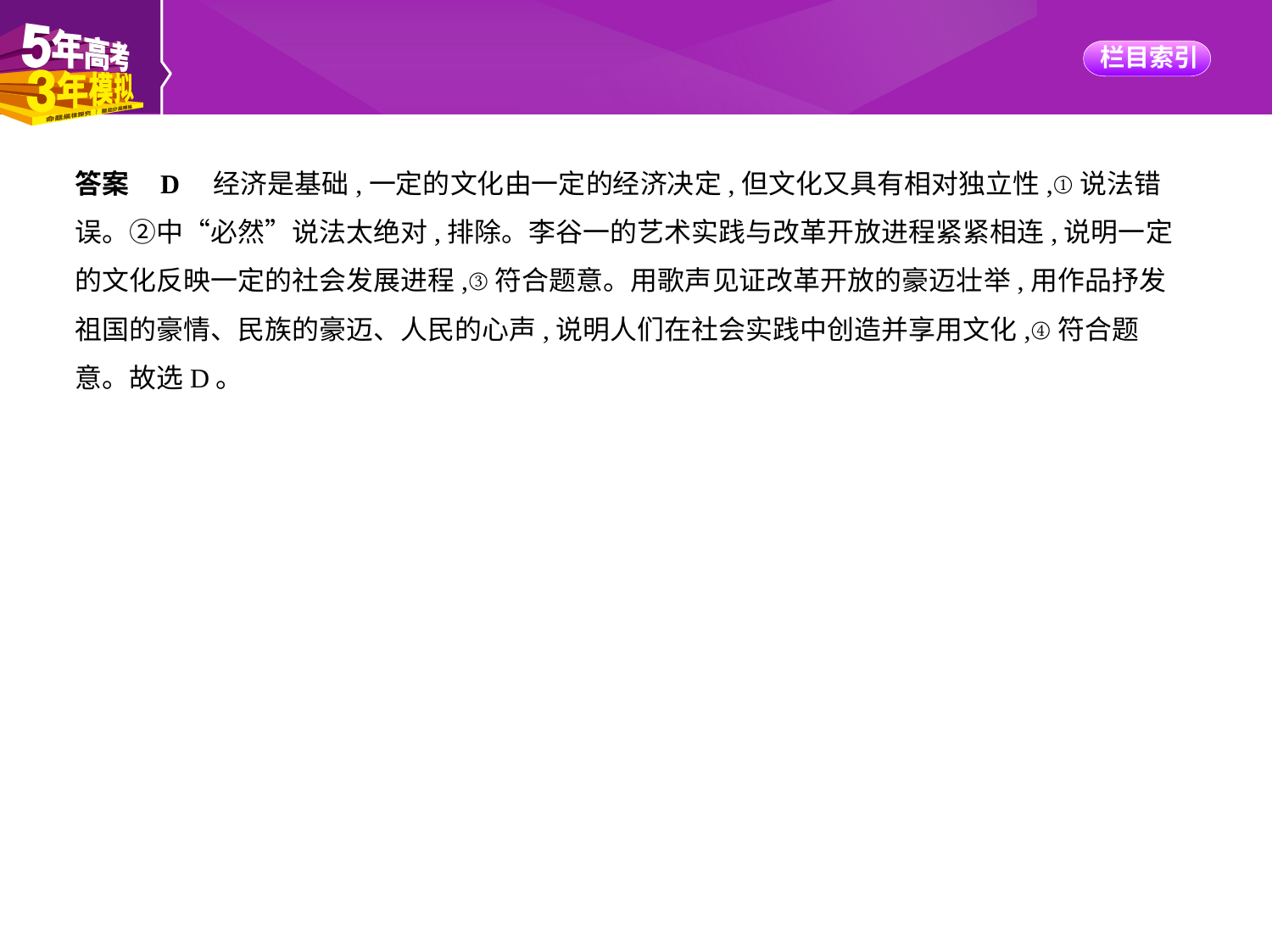

答案    D　经济是基础,一定的文化由一定的经济决定,但文化又具有相对独立性,①说法错
误。②中“必然”说法太绝对,排除。李谷一的艺术实践与改革开放进程紧紧相连,说明一定
的文化反映一定的社会发展进程,③符合题意。用歌声见证改革开放的豪迈壮举,用作品抒发
祖国的豪情、民族的豪迈、人民的心声,说明人们在社会实践中创造并享用文化,④符合题
意。故选D。